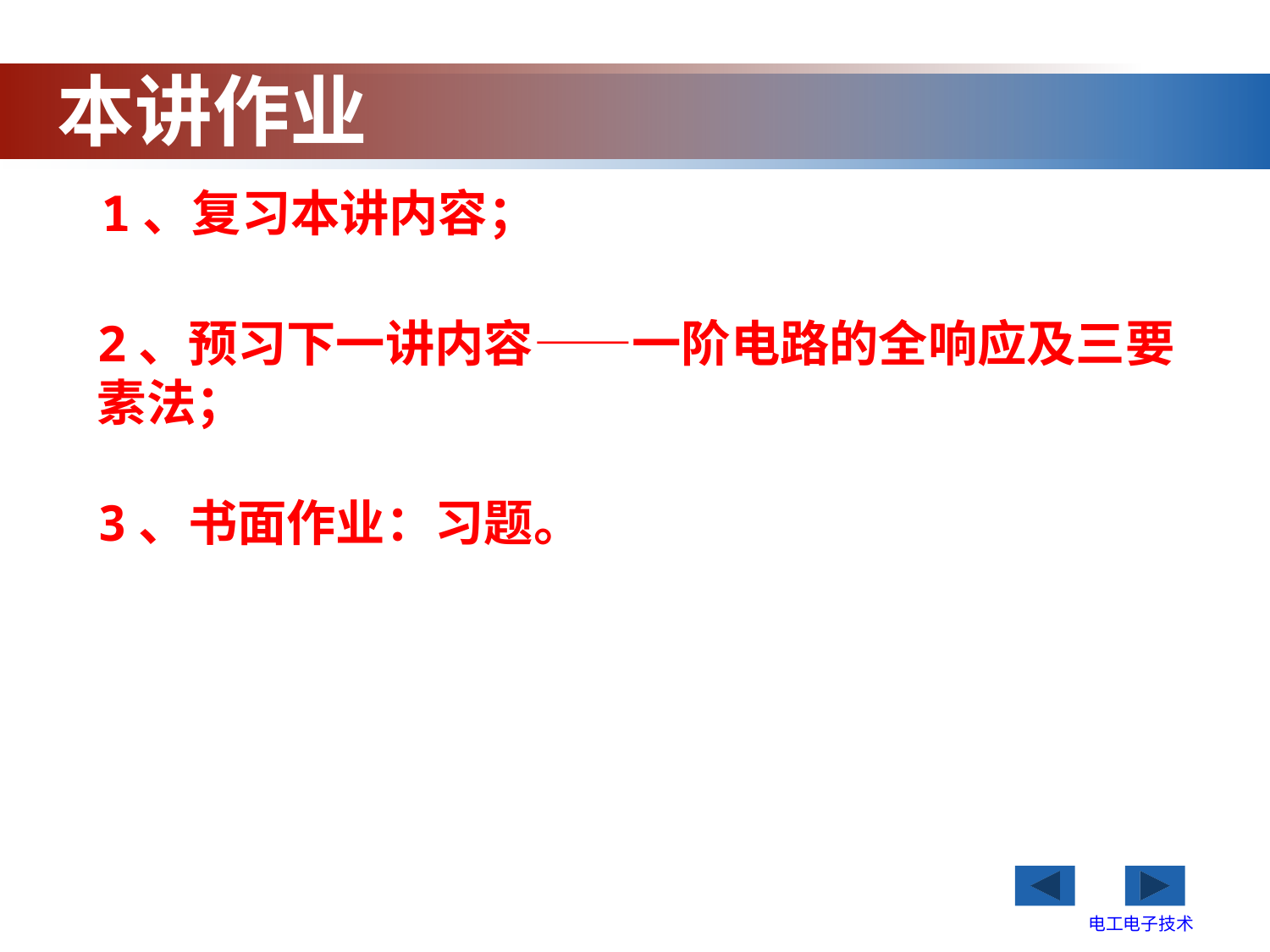

本讲作业
 1、复习本讲内容；
2、预习下一讲内容——一阶电路的全响应及三要素法；
3、书面作业：习题。

电工电子技术